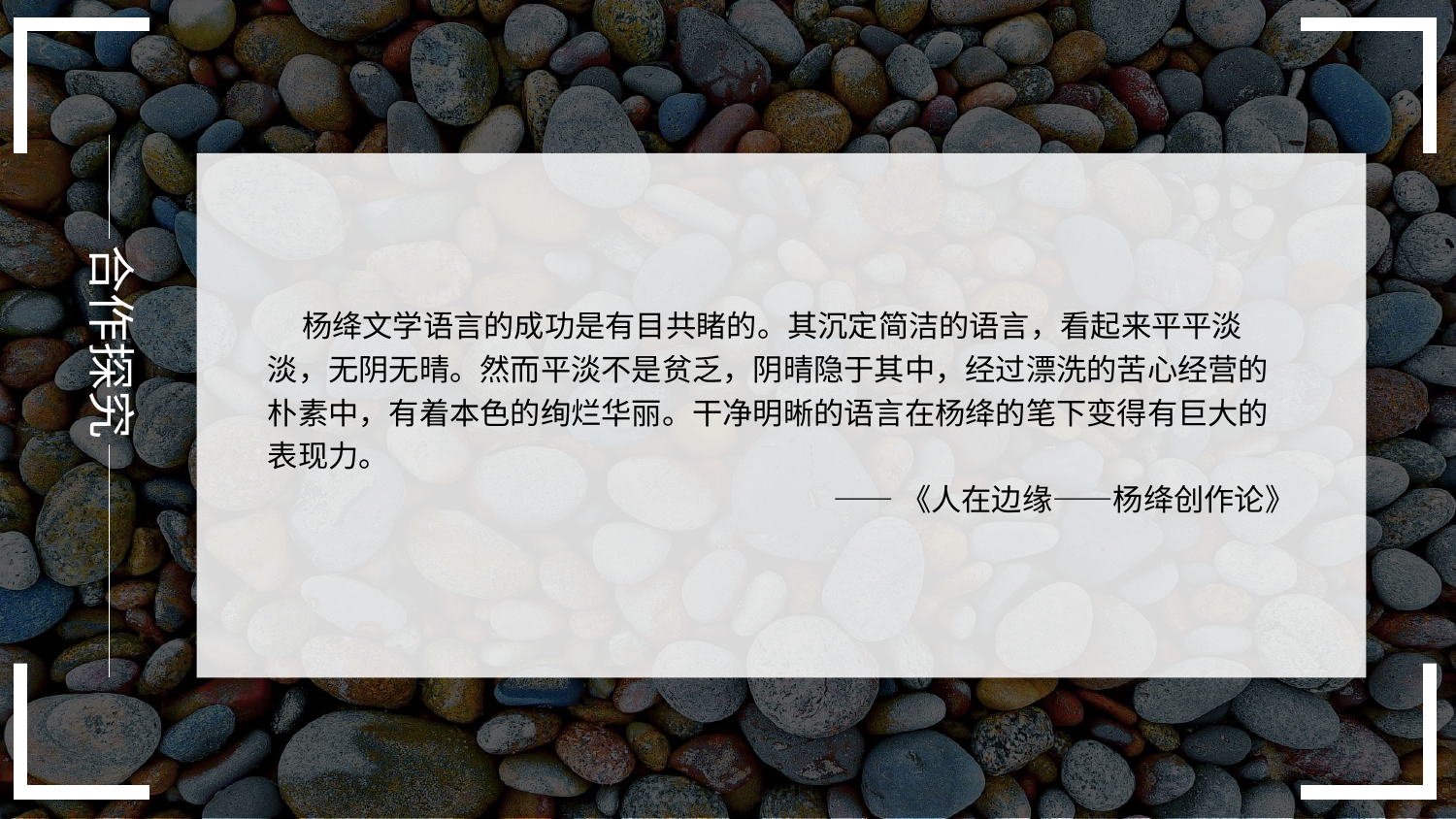

合作探究

    杨绛文学语言的成功是有目共睹的。其沉定简洁的语言，看起来平平淡淡，无阴无晴。然而平淡不是贫乏，阴晴隐于其中，经过漂洗的苦心经营的朴素中，有着本色的绚烂华丽。干净明晰的语言在杨绛的笔下变得有巨大的表现力。
——《人在边缘——杨绛创作论》